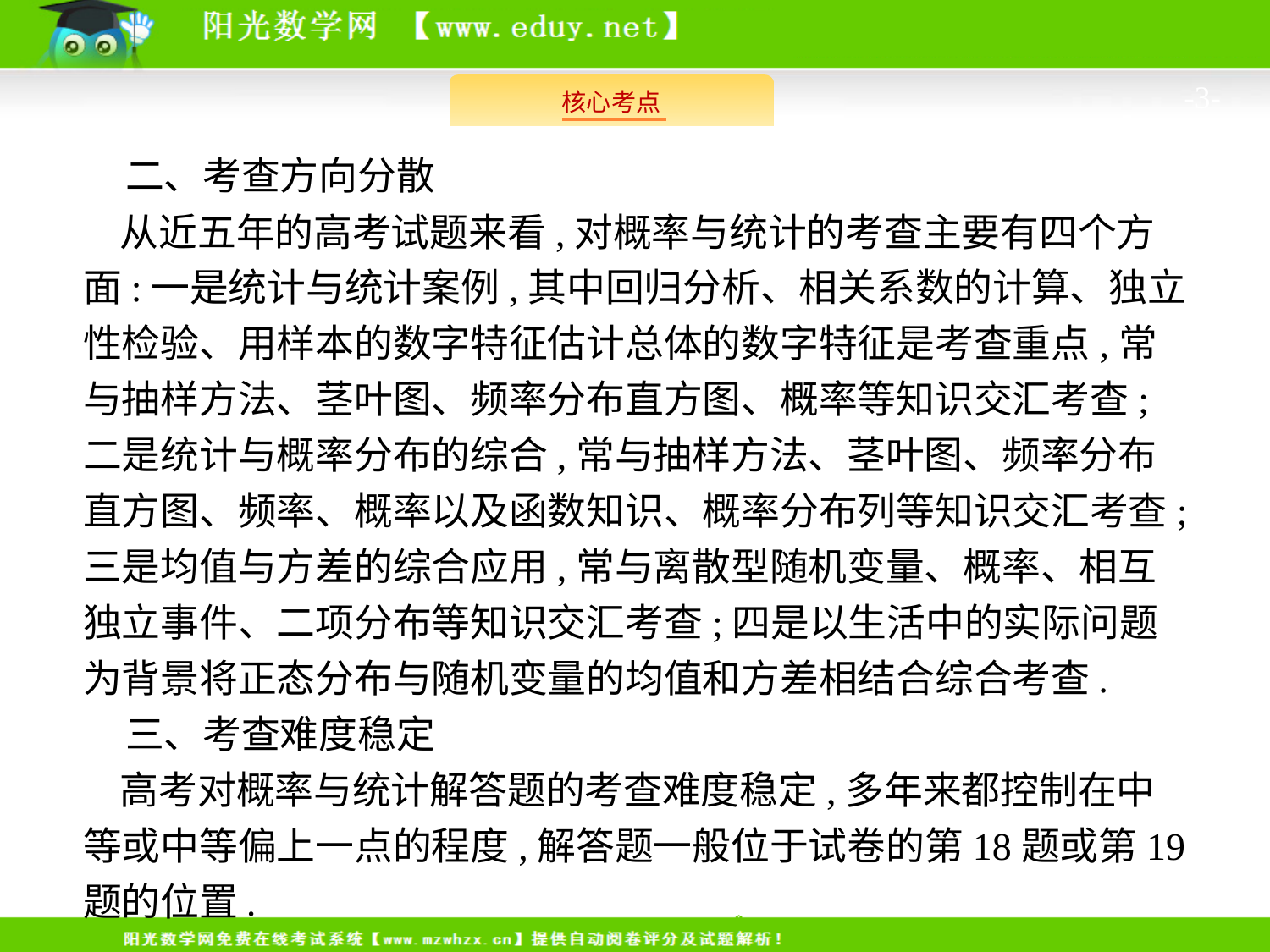

-3-
二、考查方向分散
从近五年的高考试题来看,对概率与统计的考查主要有四个方面:一是统计与统计案例,其中回归分析、相关系数的计算、独立性检验、用样本的数字特征估计总体的数字特征是考查重点,常与抽样方法、茎叶图、频率分布直方图、概率等知识交汇考查;二是统计与概率分布的综合,常与抽样方法、茎叶图、频率分布直方图、频率、概率以及函数知识、概率分布列等知识交汇考查;三是均值与方差的综合应用,常与离散型随机变量、概率、相互独立事件、二项分布等知识交汇考查;四是以生活中的实际问题为背景将正态分布与随机变量的均值和方差相结合综合考查.
三、考查难度稳定
高考对概率与统计解答题的考查难度稳定,多年来都控制在中等或中等偏上一点的程度,解答题一般位于试卷的第18题或第19题的位置.